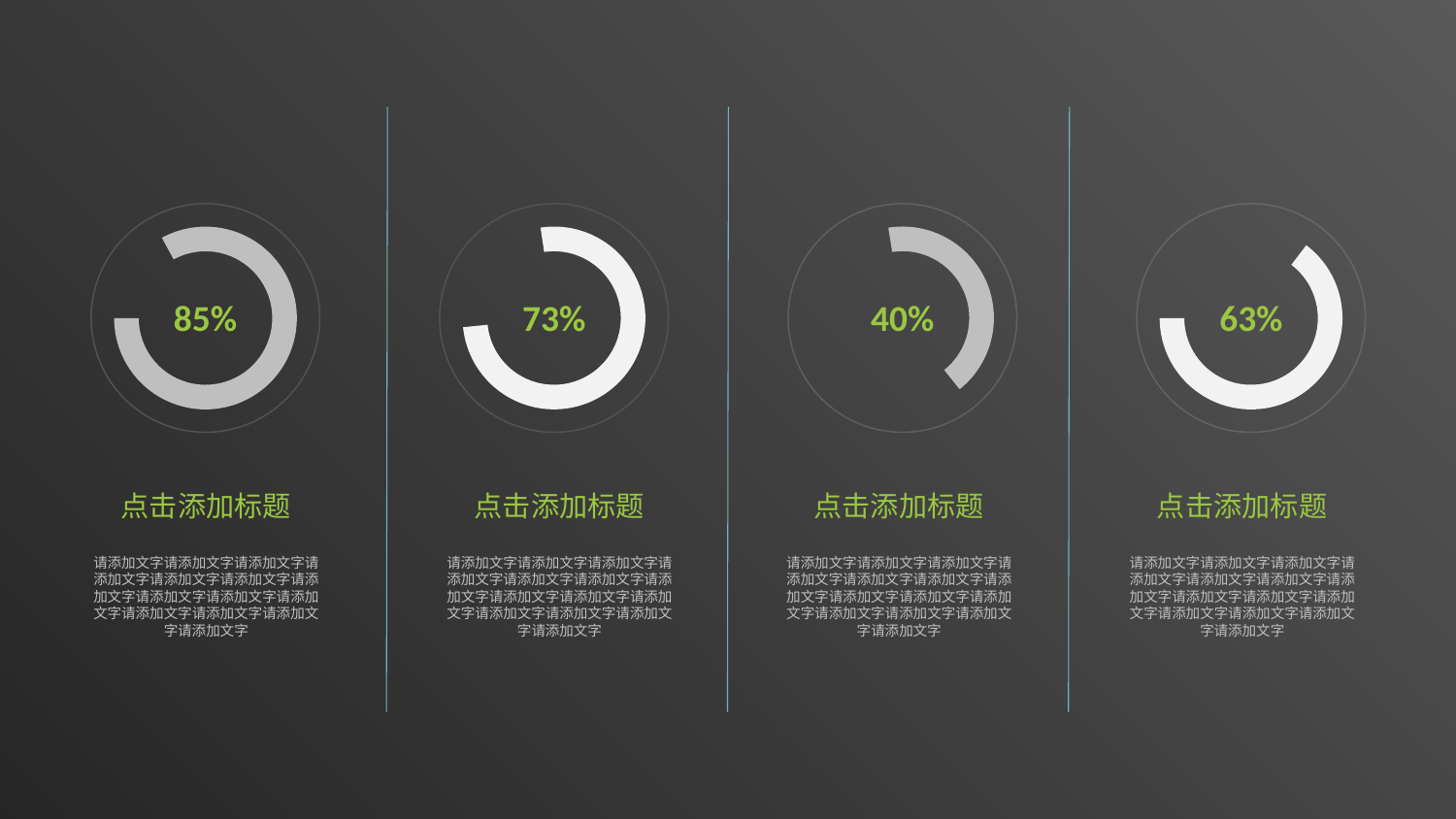

85%
73%
40%
63%
点击添加标题
请添加文字请添加文字请添加文字请添加文字请添加文字请添加文字请添加文字请添加文字请添加文字请添加文字请添加文字请添加文字请添加文字请添加文字

点击添加标题
请添加文字请添加文字请添加文字请添加文字请添加文字请添加文字请添加文字请添加文字请添加文字请添加文字请添加文字请添加文字请添加文字请添加文字

点击添加标题
请添加文字请添加文字请添加文字请添加文字请添加文字请添加文字请添加文字请添加文字请添加文字请添加文字请添加文字请添加文字请添加文字请添加文字

点击添加标题
请添加文字请添加文字请添加文字请添加文字请添加文字请添加文字请添加文字请添加文字请添加文字请添加文字请添加文字请添加文字请添加文字请添加文字